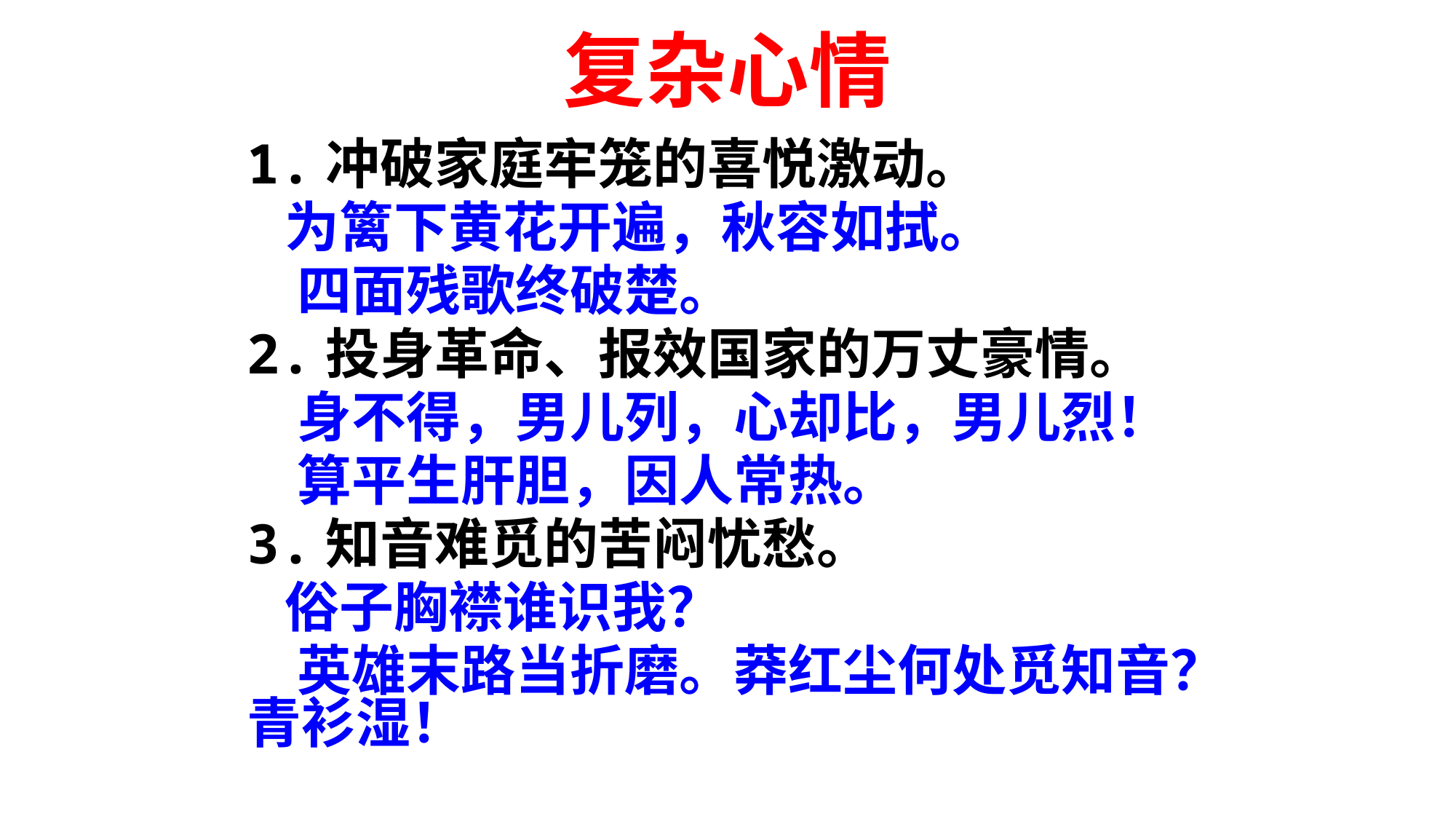

# 复杂心情
1.冲破家庭牢笼的喜悦激动。
  为篱下黄花开遍，秋容如拭。
   四面残歌终破楚。
2.投身革命、报效国家的万丈豪情。
   身不得，男儿列，心却比，男儿烈！
   算平生肝胆，因人常热。
3.知音难觅的苦闷忧愁。
  俗子胸襟谁识我？
   英雄末路当折磨。莽红尘何处觅知音？青衫湿！